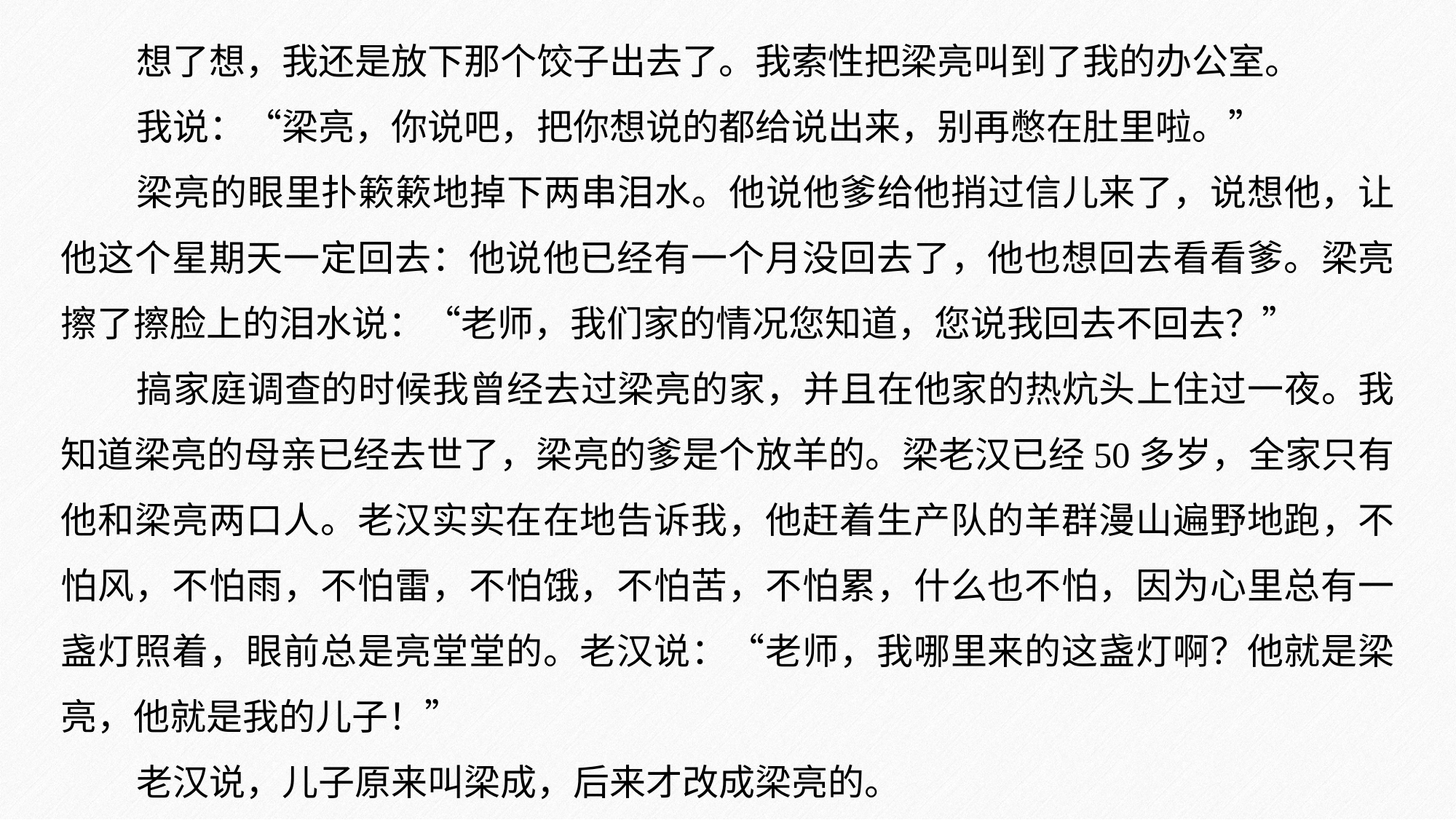

想了想，我还是放下那个饺子出去了。我索性把梁亮叫到了我的办公室。
我说：“梁亮，你说吧，把你想说的都给说出来，别再憋在肚里啦。”
梁亮的眼里扑簌簌地掉下两串泪水。他说他爹给他捎过信儿来了，说想他，让他这个星期天一定回去：他说他已经有一个月没回去了，他也想回去看看爹。梁亮擦了擦脸上的泪水说：“老师，我们家的情况您知道，您说我回去不回去？”
搞家庭调查的时候我曾经去过梁亮的家，并且在他家的热炕头上住过一夜。我知道梁亮的母亲已经去世了，梁亮的爹是个放羊的。梁老汉已经50多岁，全家只有他和梁亮两口人。老汉实实在在地告诉我，他赶着生产队的羊群漫山遍野地跑，不怕风，不怕雨，不怕雷，不怕饿，不怕苦，不怕累，什么也不怕，因为心里总有一盏灯照着，眼前总是亮堂堂的。老汉说：“老师，我哪里来的这盏灯啊？他就是梁亮，他就是我的儿子！”
老汉说，儿子原来叫梁成，后来才改成梁亮的。